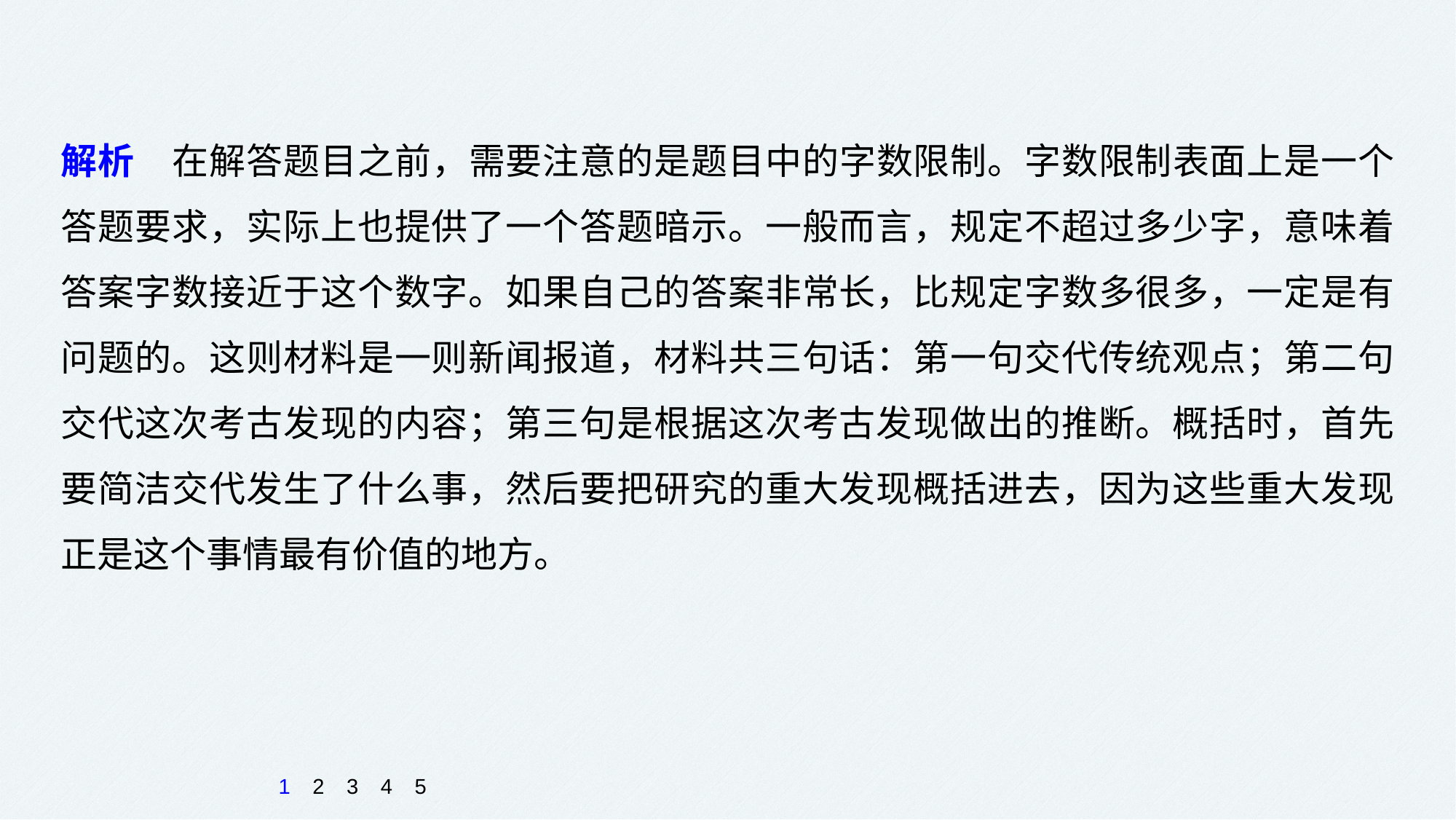

解析　在解答题目之前，需要注意的是题目中的字数限制。字数限制表面上是一个答题要求，实际上也提供了一个答题暗示。一般而言，规定不超过多少字，意味着答案字数接近于这个数字。如果自己的答案非常长，比规定字数多很多，一定是有问题的。这则材料是一则新闻报道，材料共三句话：第一句交代传统观点；第二句交代这次考古发现的内容；第三句是根据这次考古发现做出的推断。概括时，首先要简洁交代发生了什么事，然后要把研究的重大发现概括进去，因为这些重大发现正是这个事情最有价值的地方。
1
2
3
4
5